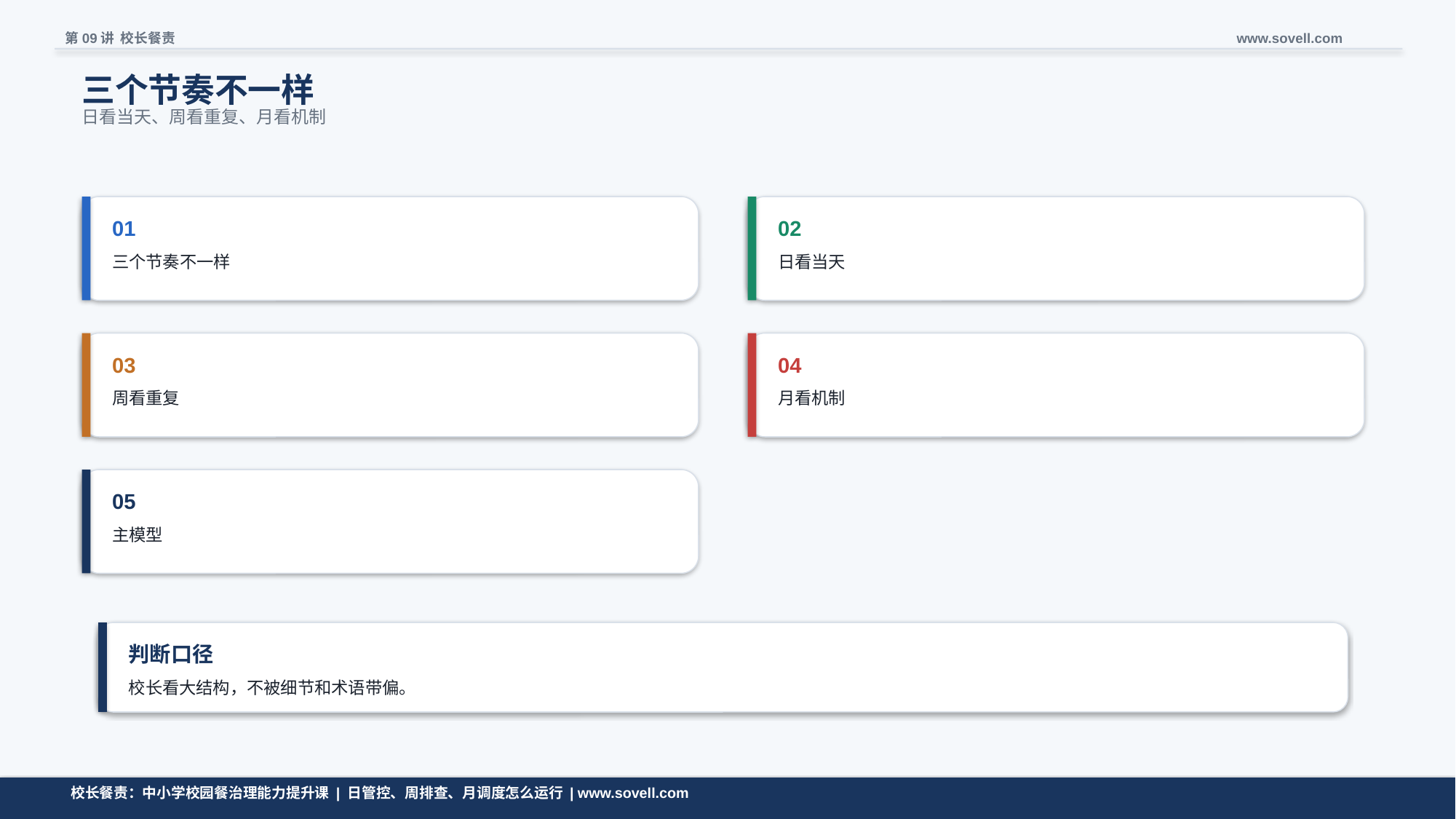

第09讲  校长餐责
www.sovell.com

三个节奏不一样
日看当天、周看重复、月看机制

01
02
三个节奏不一样
日看当天

03
04
周看重复
月看机制

05
主模型

判断口径
校长看大结构，不被细节和术语带偏。

清单不是越长越好，而是要帮助校长快速判断。
校长餐责：中小学校园餐治理能力提升课 | 日管控、周排查、月调度怎么运行 | www.sovell.com